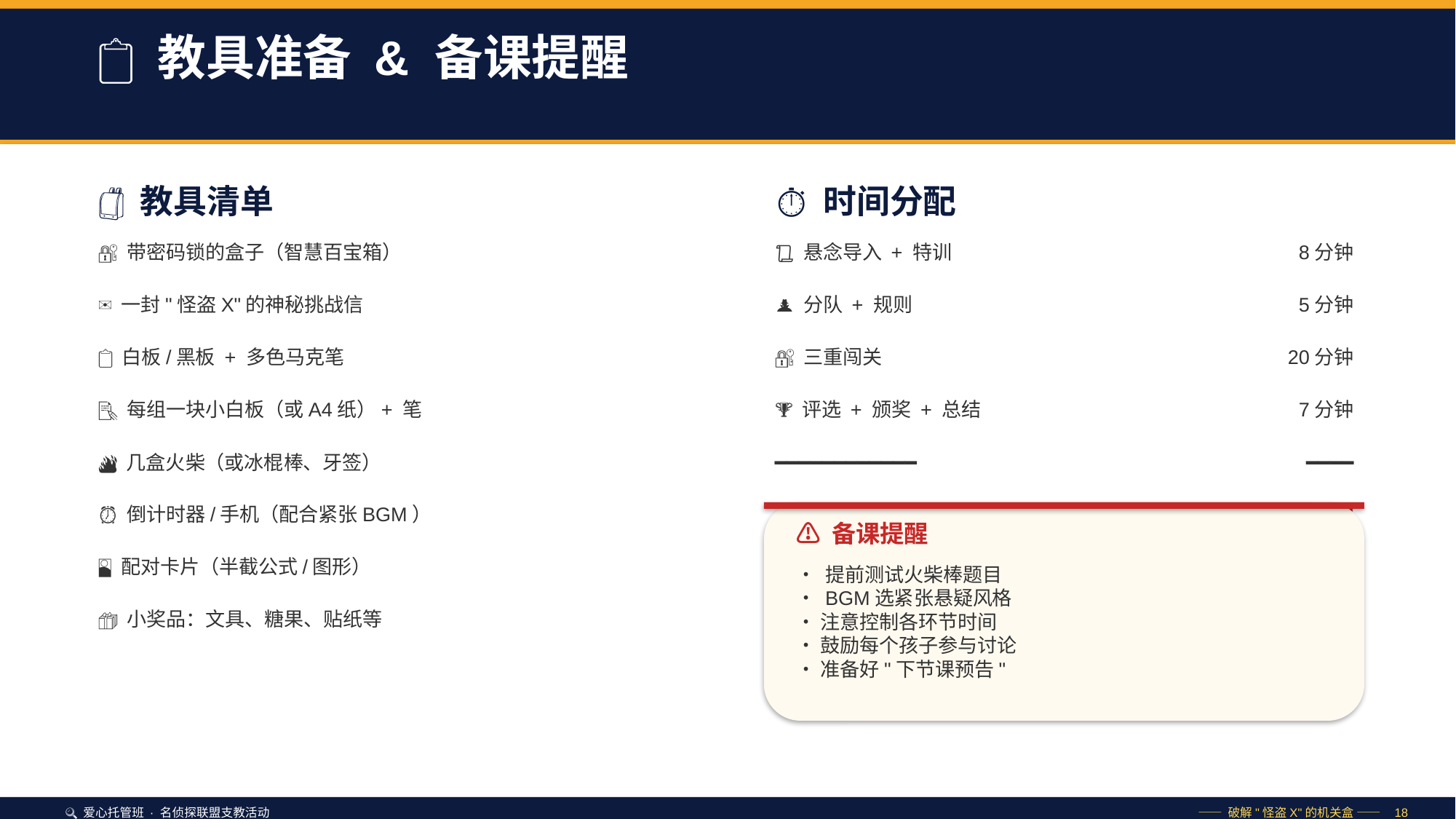

📋 教具准备 & 备课提醒

🎒 教具清单
⏱ 时间分配
🔐 带密码锁的盒子（智慧百宝箱）
📜 悬念导入 + 特训
8分钟
✉️ 一封"怪盗X"的神秘挑战信
🕵️ 分队 + 规则
5分钟
📋 白板/黑板 + 多色马克笔
🔐 三重闯关
20分钟
📝 每组一块小白板（或A4纸）+ 笔
🏆 评选 + 颁奖 + 总结
7分钟
🔥 几盒火柴（或冰棍棒、牙签）
━━━━━━━━━━━━
━━━━
⏰ 倒计时器/手机（配合紧张BGM）
📌 总计
约40分钟

⚠️ 备课提醒
🎴 配对卡片（半截公式/图形）
• 提前测试火柴棒题目
• BGM选紧张悬疑风格
• 注意控制各环节时间
• 鼓励每个孩子参与讨论
• 准备好"下节课预告"
🎁 小奖品：文具、糖果、贴纸等

🔍 爱心托管班 · 名侦探联盟支教活动
—— 破解"怪盗X"的机关盒 ——    18